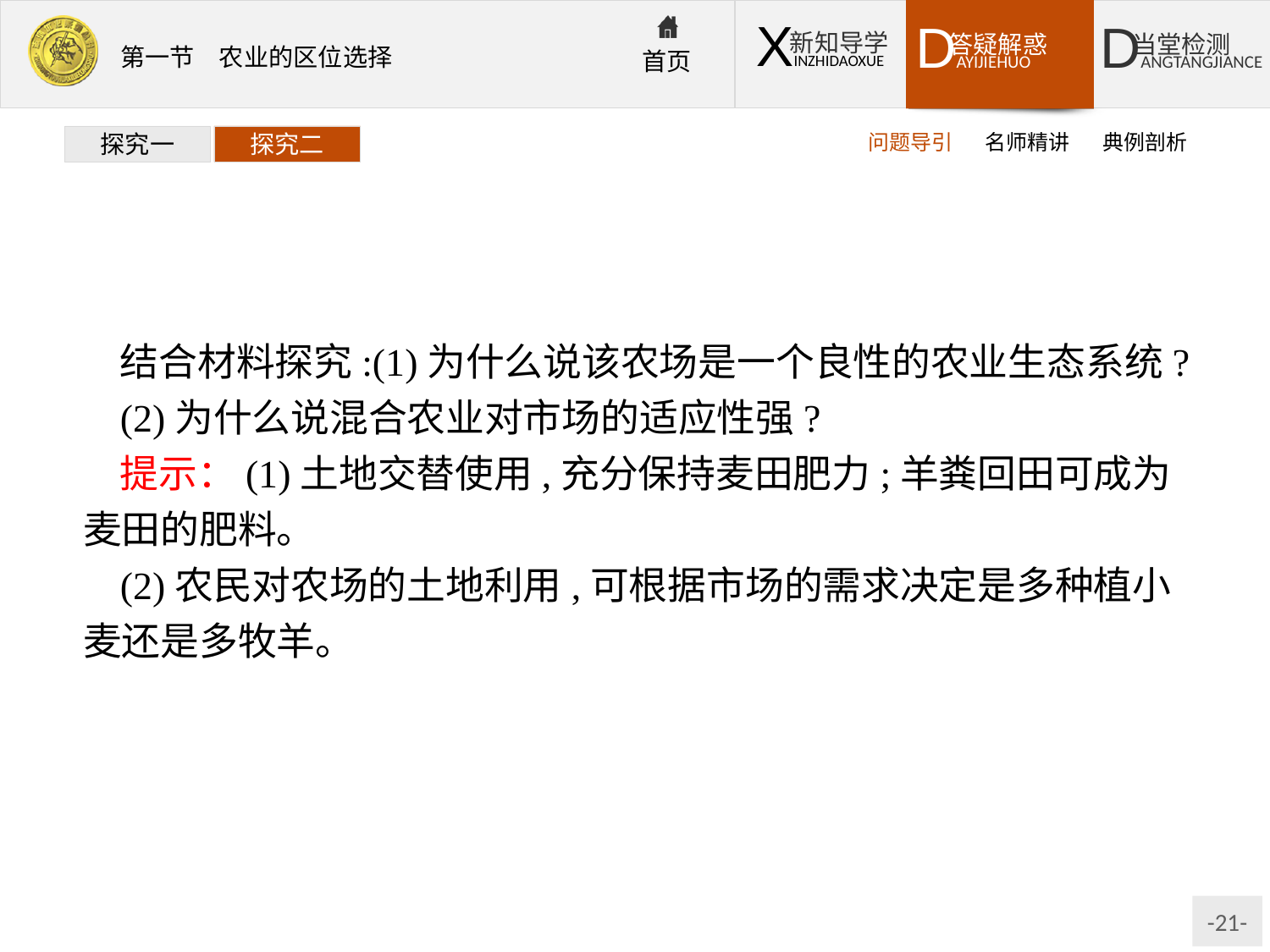

问题导引
名师精讲
典例剖析
探究一
探究二
结合材料探究:(1)为什么说该农场是一个良性的农业生态系统?
(2)为什么说混合农业对市场的适应性强?
提示：(1)土地交替使用,充分保持麦田肥力;羊粪回田可成为麦田的肥料。
(2)农民对农场的土地利用,可根据市场的需求决定是多种植小麦还是多牧羊。